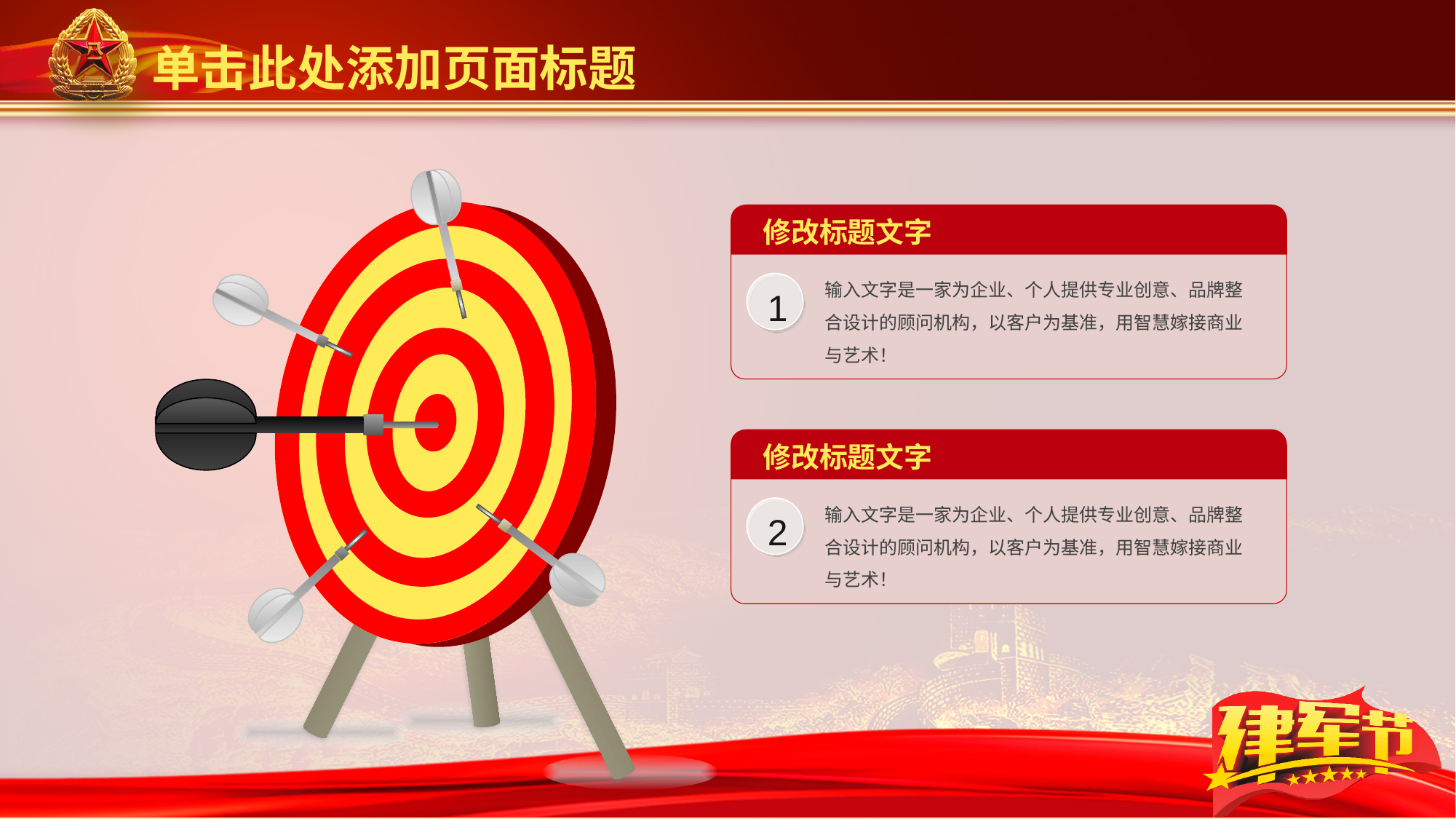

单击此处添加页面标题

修改标题文字
输入文字是一家为企业、个人提供专业创意、品牌整合设计的顾问机构，以客户为基准，用智慧嫁接商业与艺术！

1

修改标题文字
输入文字是一家为企业、个人提供专业创意、品牌整合设计的顾问机构，以客户为基准，用智慧嫁接商业与艺术！

2